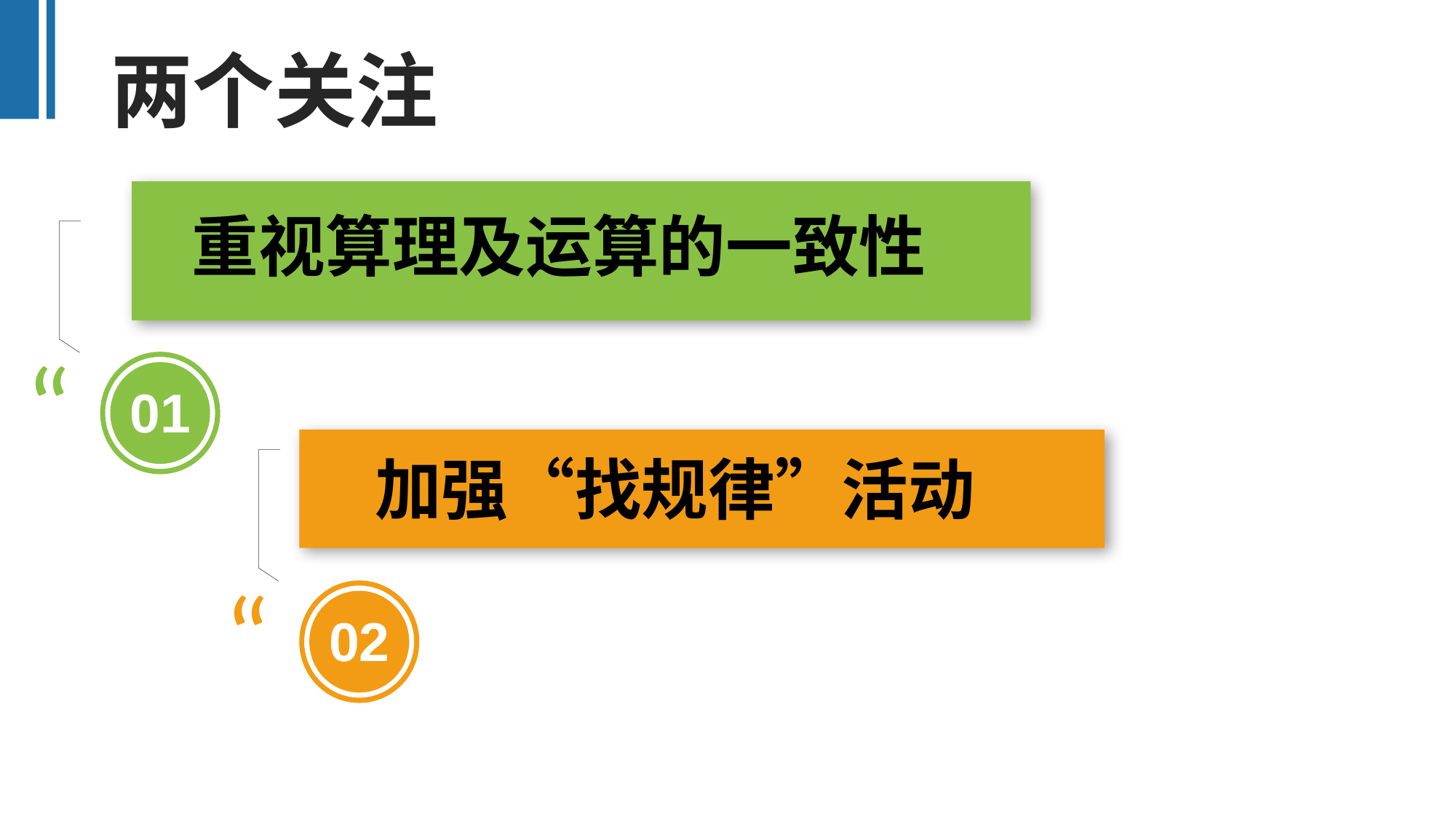

两个关注

重视算理及运算的一致性
“

01

加强“找规律”活动
“

02